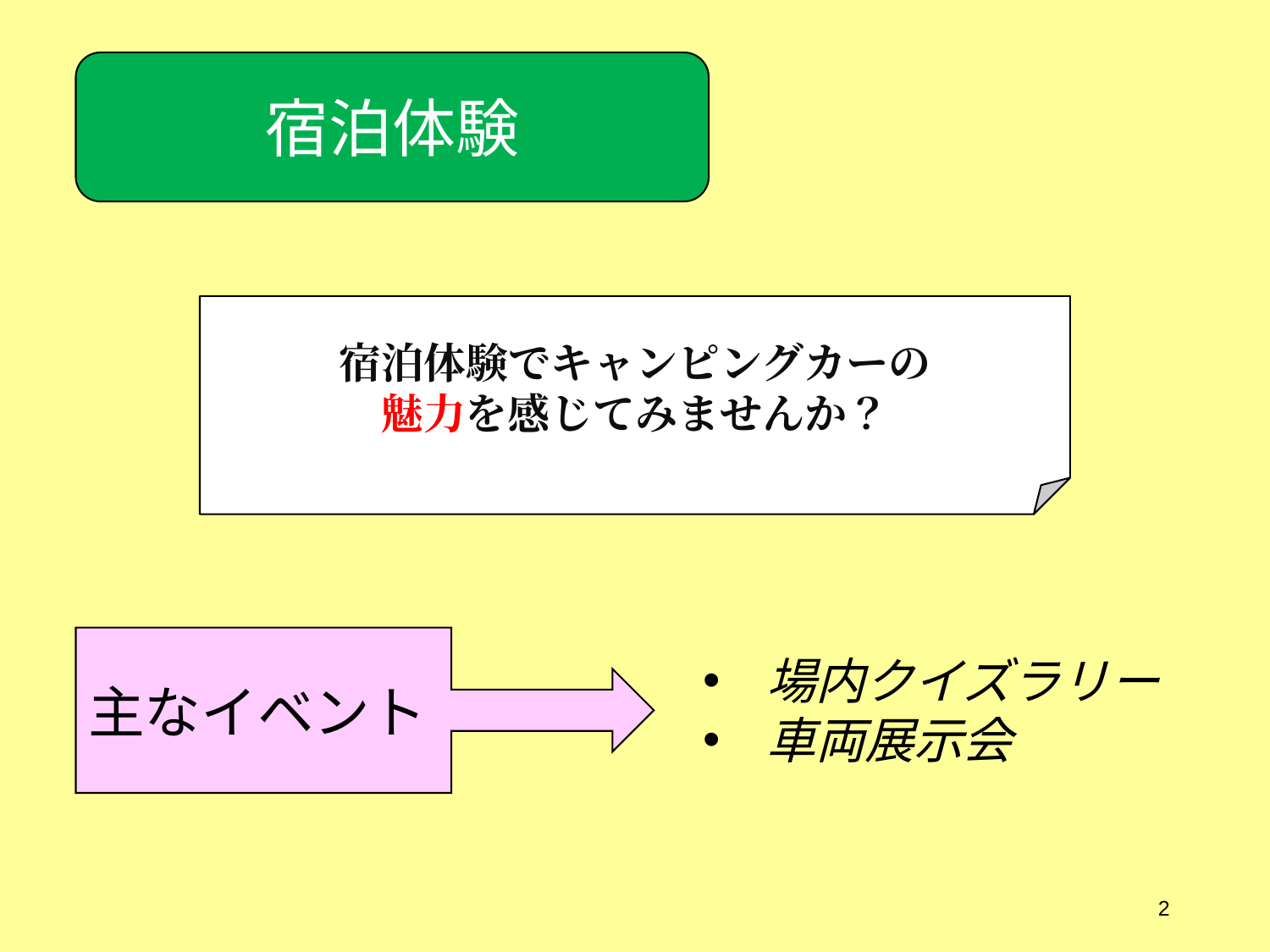

宿泊体験
宿泊体験でキャンピングカーの
魅力を感じてみませんか？
主なイベント
場内クイズラリー
車両展示会
2